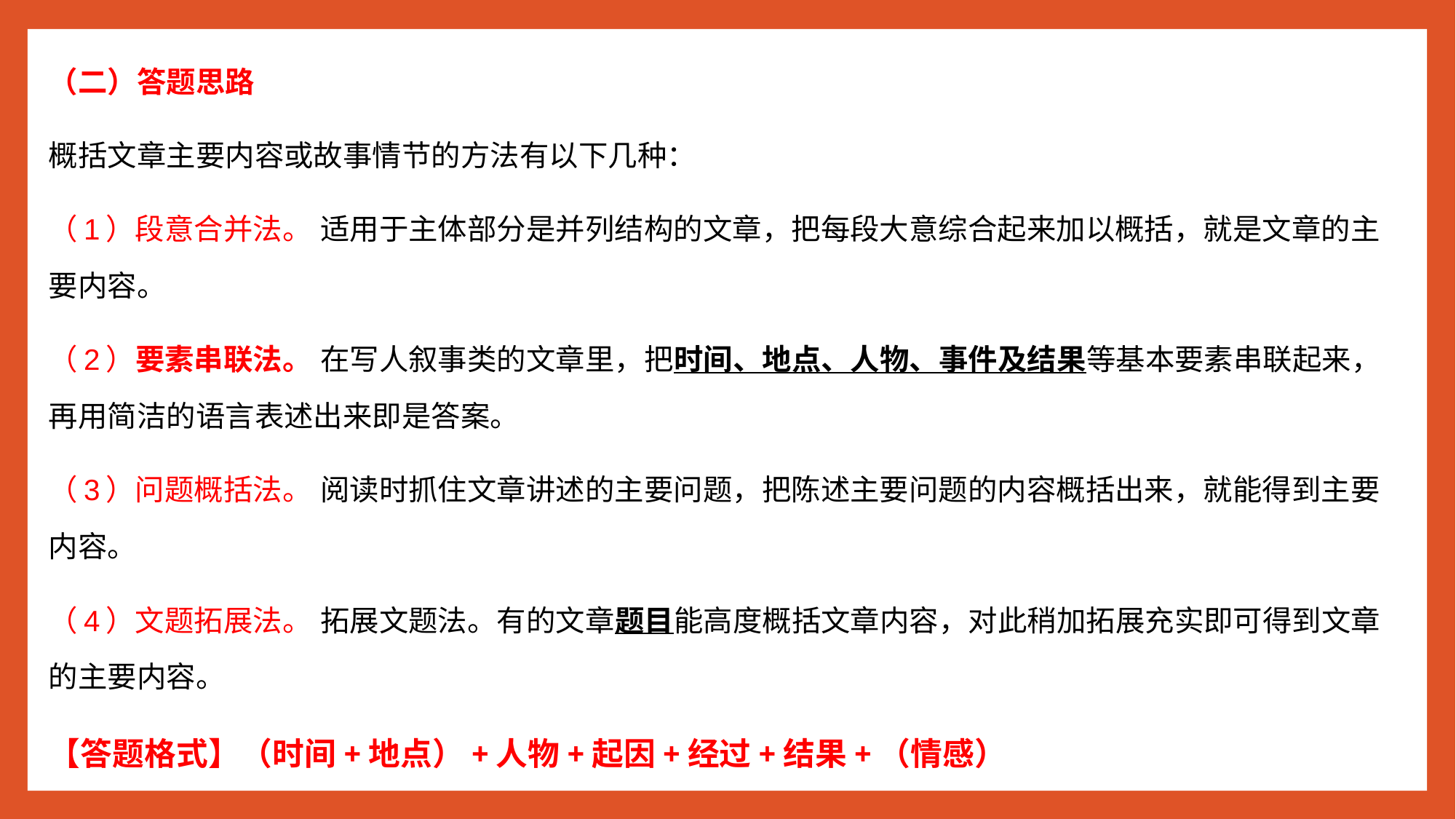

（二）答题思路
概括文章主要内容或故事情节的方法有以下几种：
（1）段意合并法。 适用于主体部分是并列结构的文章，把每段大意综合起来加以概括，就是文章的主要内容。
（2）要素串联法。 在写人叙事类的文章里，把时间、地点、人物、事件及结果等基本要素串联起来，再用简洁的语言表述出来即是答案。
（3）问题概括法。 阅读时抓住文章讲述的主要问题，把陈述主要问题的内容概括出来，就能得到主要内容。
（4）文题拓展法。 拓展文题法。有的文章题目能高度概括文章内容，对此稍加拓展充实即可得到文章的主要内容。
【答题格式】（时间+地点）+人物+起因+经过+结果+（情感）